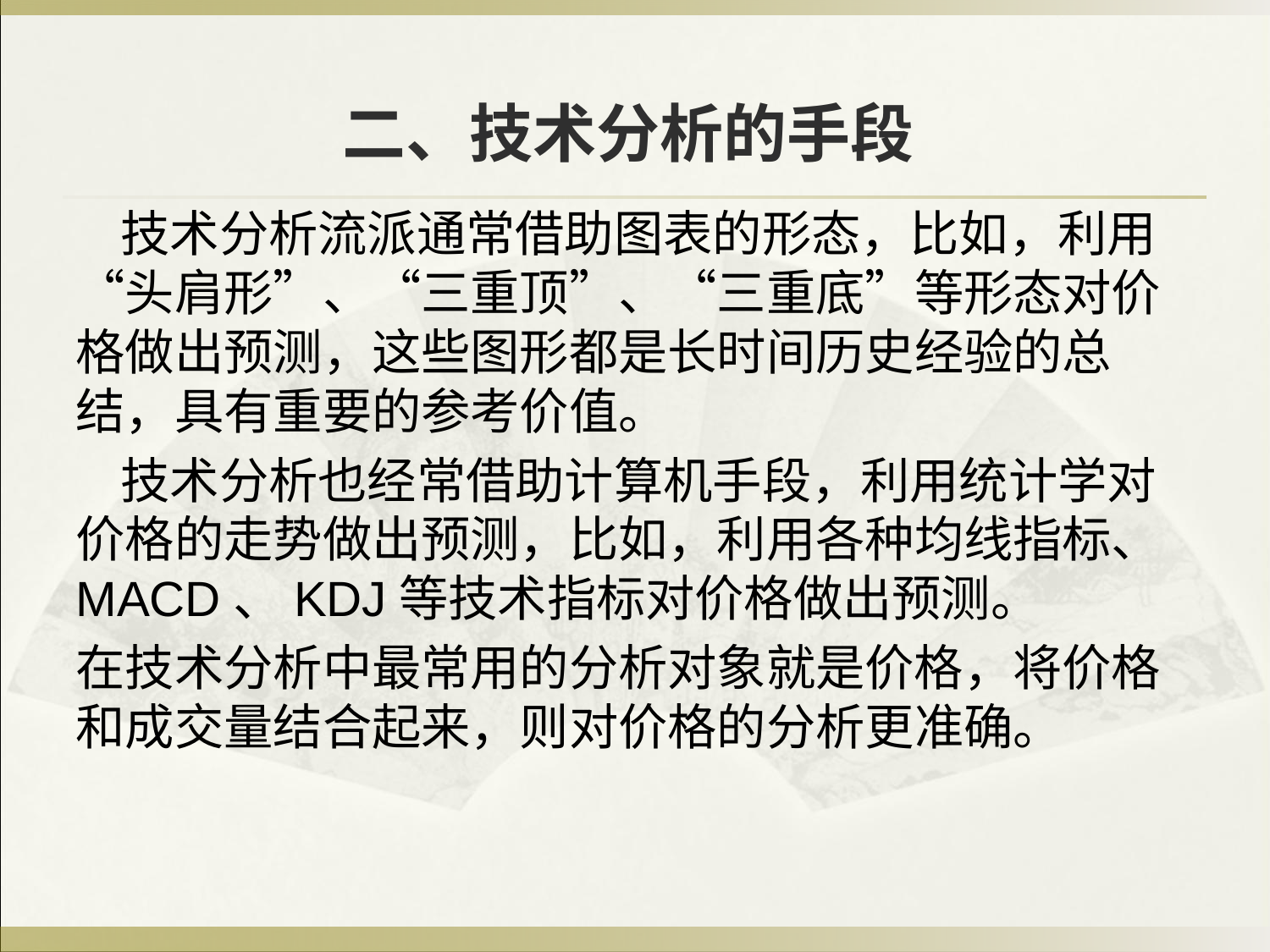

# 二、技术分析的手段
   技术分析流派通常借助图表的形态，比如，利用“头肩形”、“三重顶”、“三重底”等形态对价格做出预测，这些图形都是长时间历史经验的总结，具有重要的参考价值。
   技术分析也经常借助计算机手段，利用统计学对价格的走势做出预测，比如，利用各种均线指标、MACD、KDJ等技术指标对价格做出预测。
在技术分析中最常用的分析对象就是价格，将价格和成交量结合起来，则对价格的分析更准确。